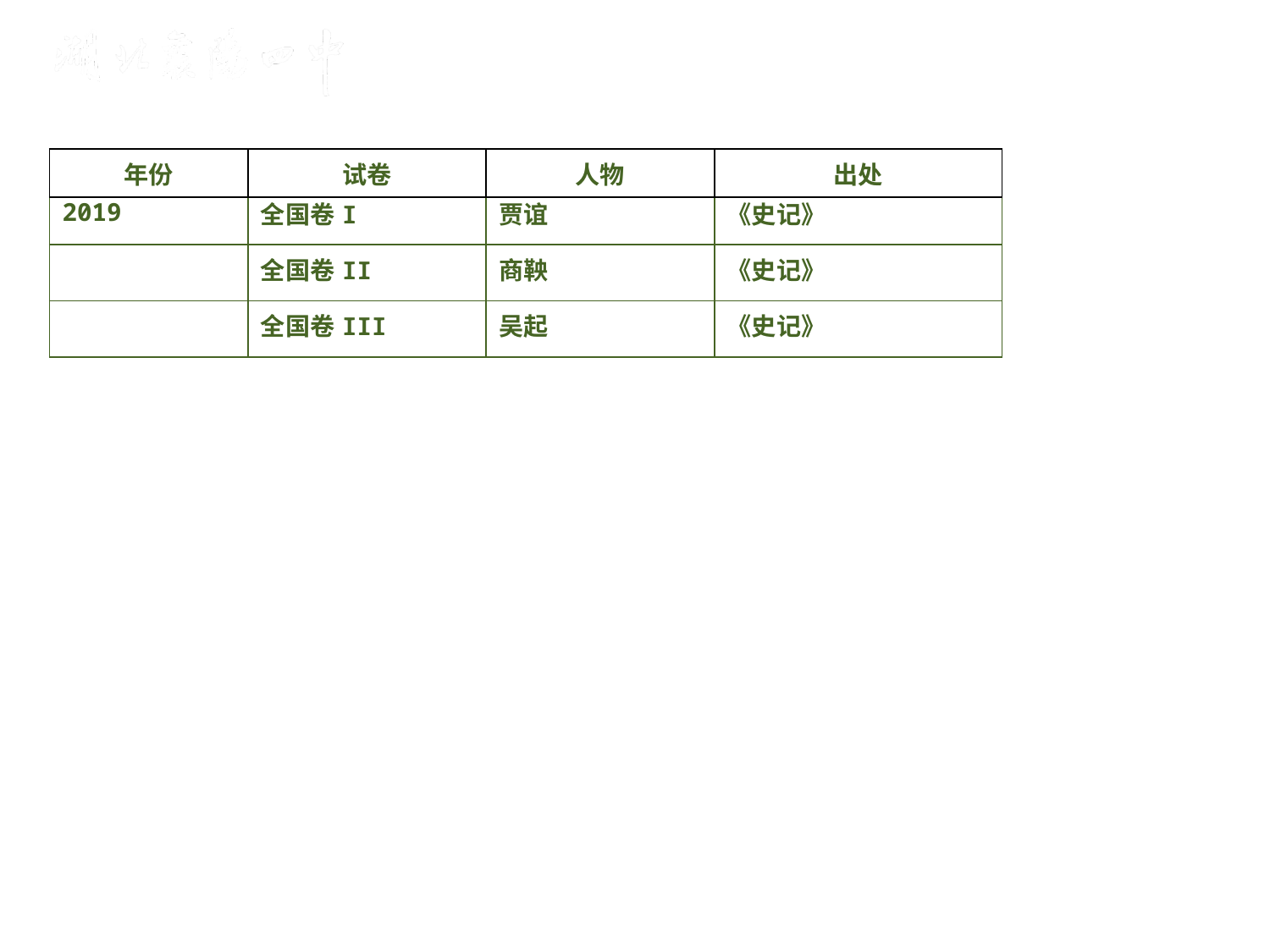

| 年份 | 试卷 | 人物 | 出处 |
| --- | --- | --- | --- |
| 2019 | 全国卷I | 贾谊 | 《史记》 |
| --- | --- | --- | --- |
|  | 全国卷II | 商鞅 | 《史记》 |
|  | 全国卷III | 吴起 | 《史记》 |